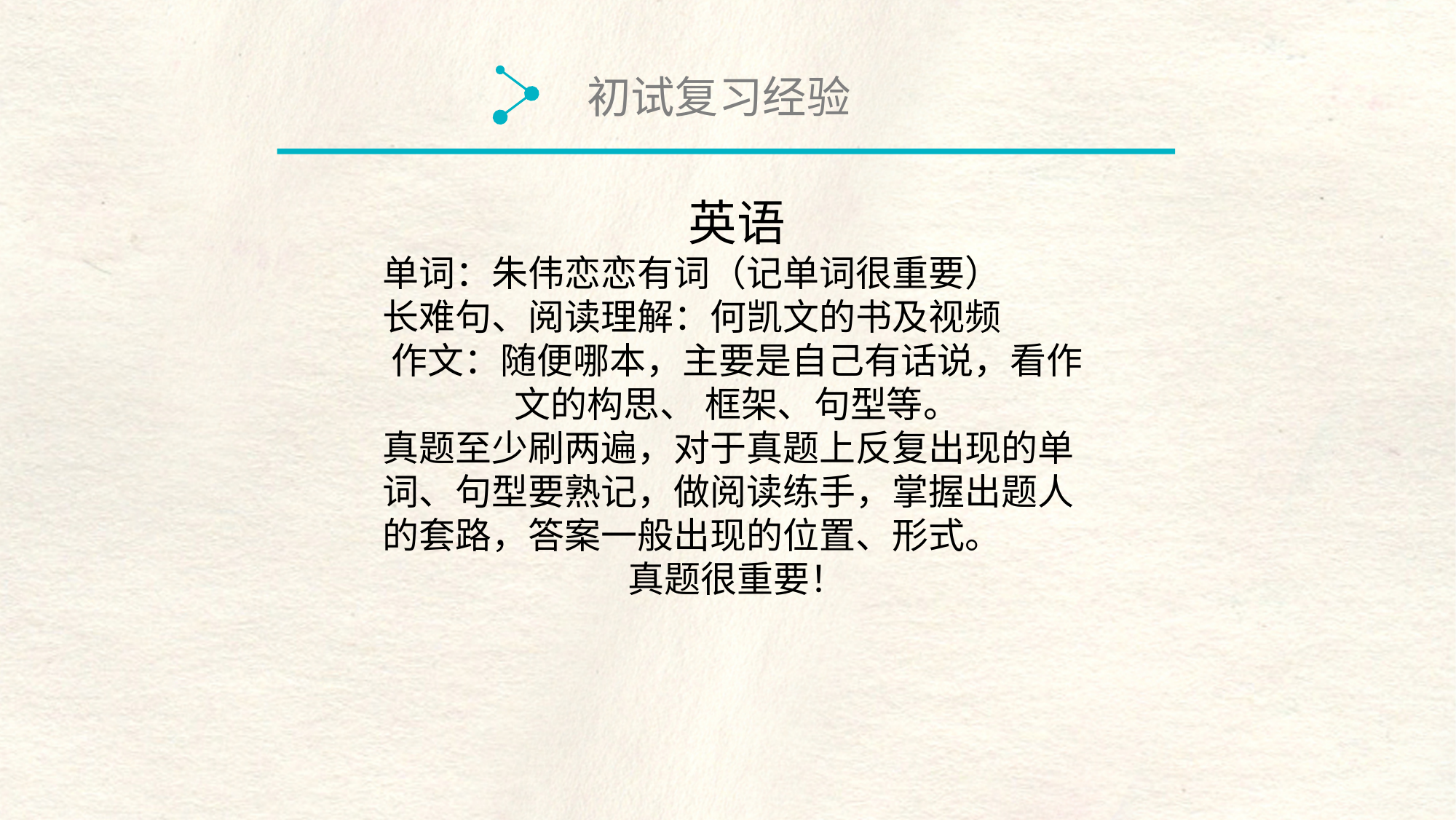

初试复习经验

英语
单词：朱伟恋恋有词（记单词很重要）
长难句、阅读理解：何凯文的书及视频
作文：随便哪本，主要是自己有话说，看作文的构思、 框架、句型等。
真题至少刷两遍，对于真题上反复出现的单词、句型要熟记，做阅读练手，掌握出题人的套路，答案一般出现的位置、形式。
真题很重要！